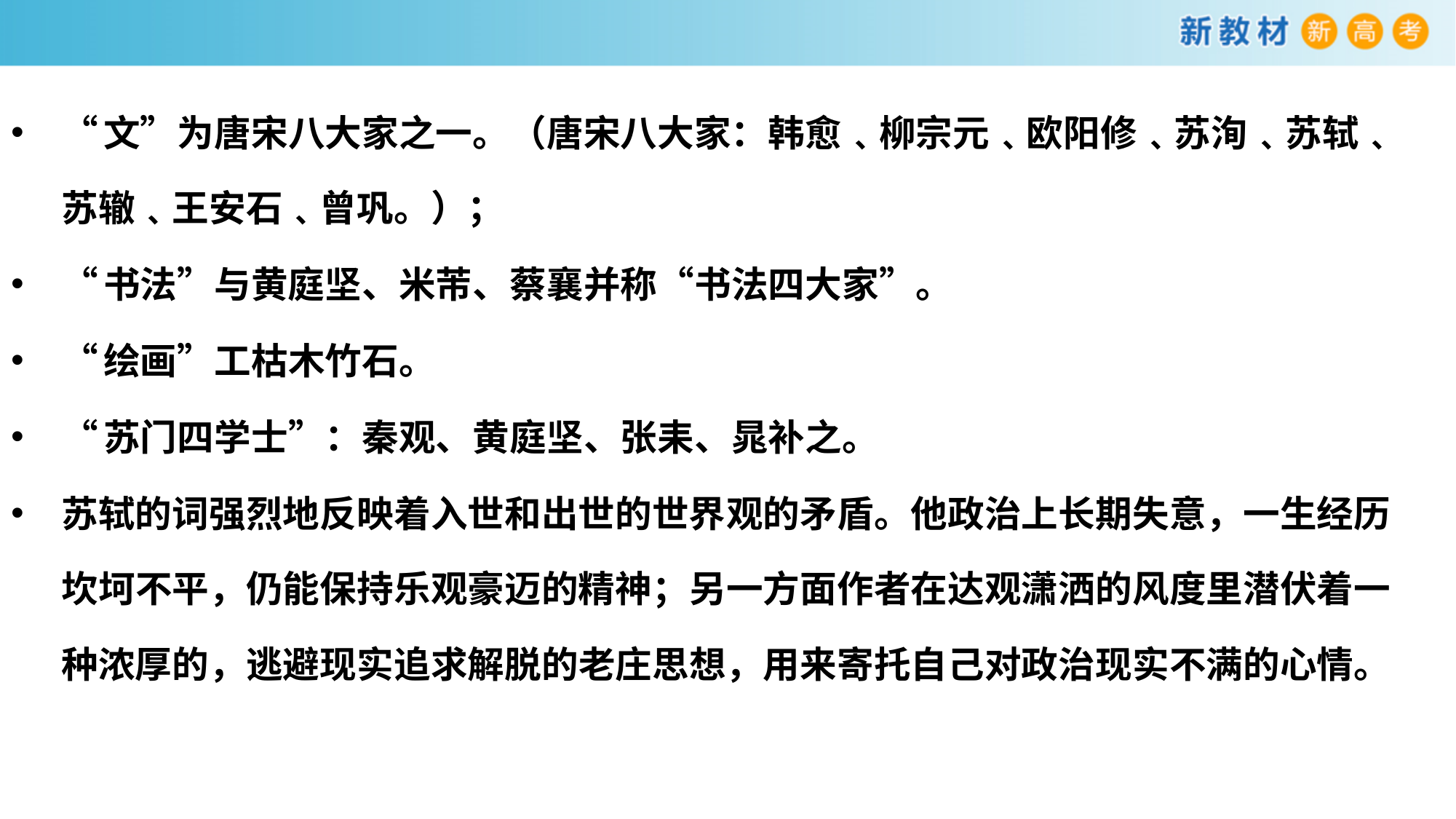

“文”为唐宋八大家之一。（唐宋八大家：韩愈﹑柳宗元﹑欧阳修﹑苏洵﹑苏轼﹑苏辙﹑王安石﹑曾巩。）；
“书法”与黄庭坚、米芾、蔡襄并称“书法四大家”。
“绘画”工枯木竹石。
“苏门四学士”：秦观、黄庭坚、张耒、晁补之。
苏轼的词强烈地反映着入世和出世的世界观的矛盾。他政治上长期失意，一生经历坎坷不平，仍能保持乐观豪迈的精神；另一方面作者在达观潇洒的风度里潜伏着一种浓厚的，逃避现实追求解脱的老庄思想，用来寄托自己对政治现实不满的心情。